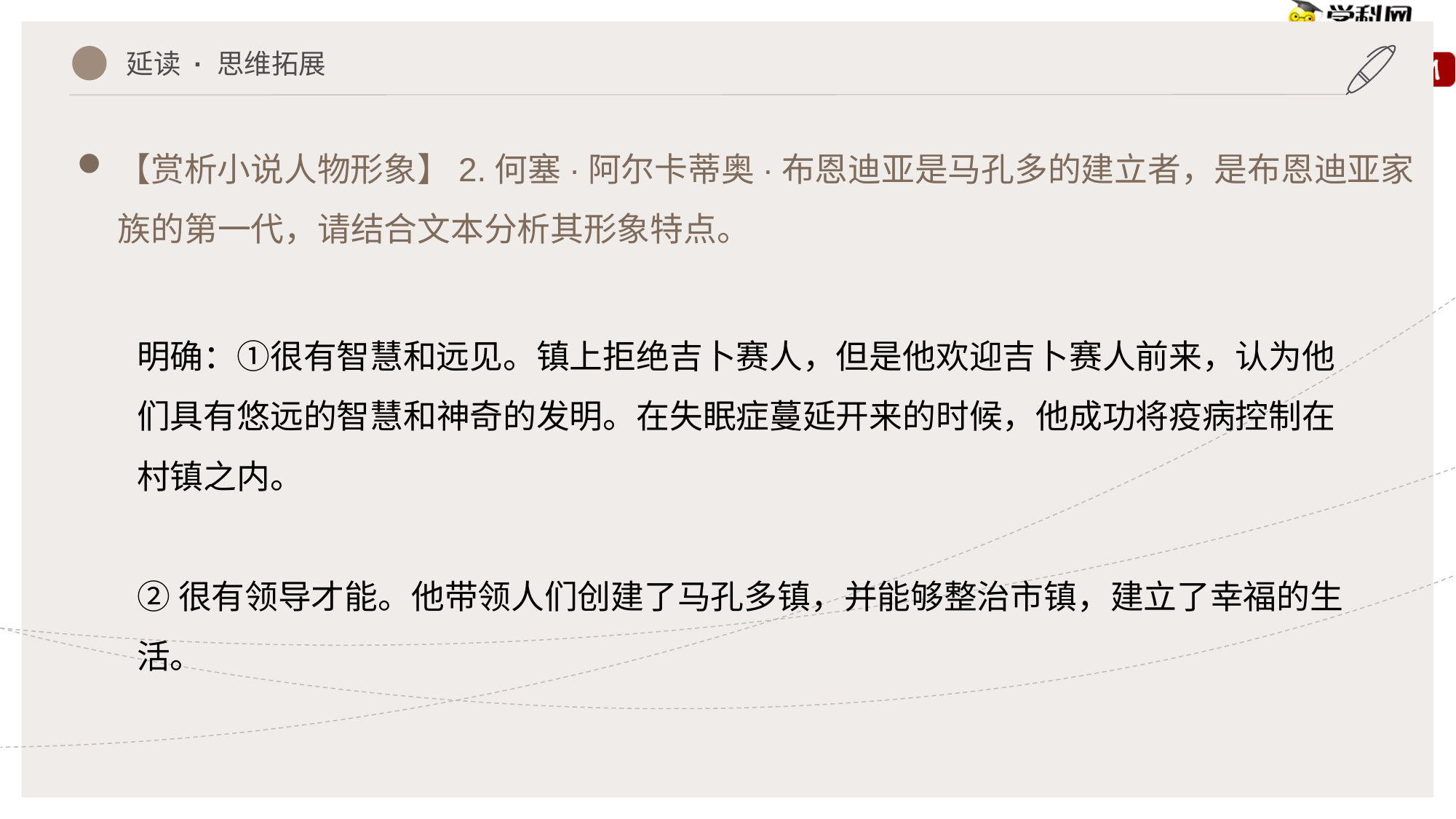

延读 · 思维拓展

【赏析小说人物形象】2.何塞·阿尔卡蒂奥·布恩迪亚是马孔多的建立者，是布恩迪亚家族的第一代，请结合文本分析其形象特点。

明确：①很有智慧和远见。镇上拒绝吉卜赛人，但是他欢迎吉卜赛人前来，认为他们具有悠远的智慧和神奇的发明。在失眠症蔓延开来的时候，他成功将疫病控制在村镇之内。

②很有领导才能。他带领人们创建了马孔多镇，并能够整治市镇，建立了幸福的生活。